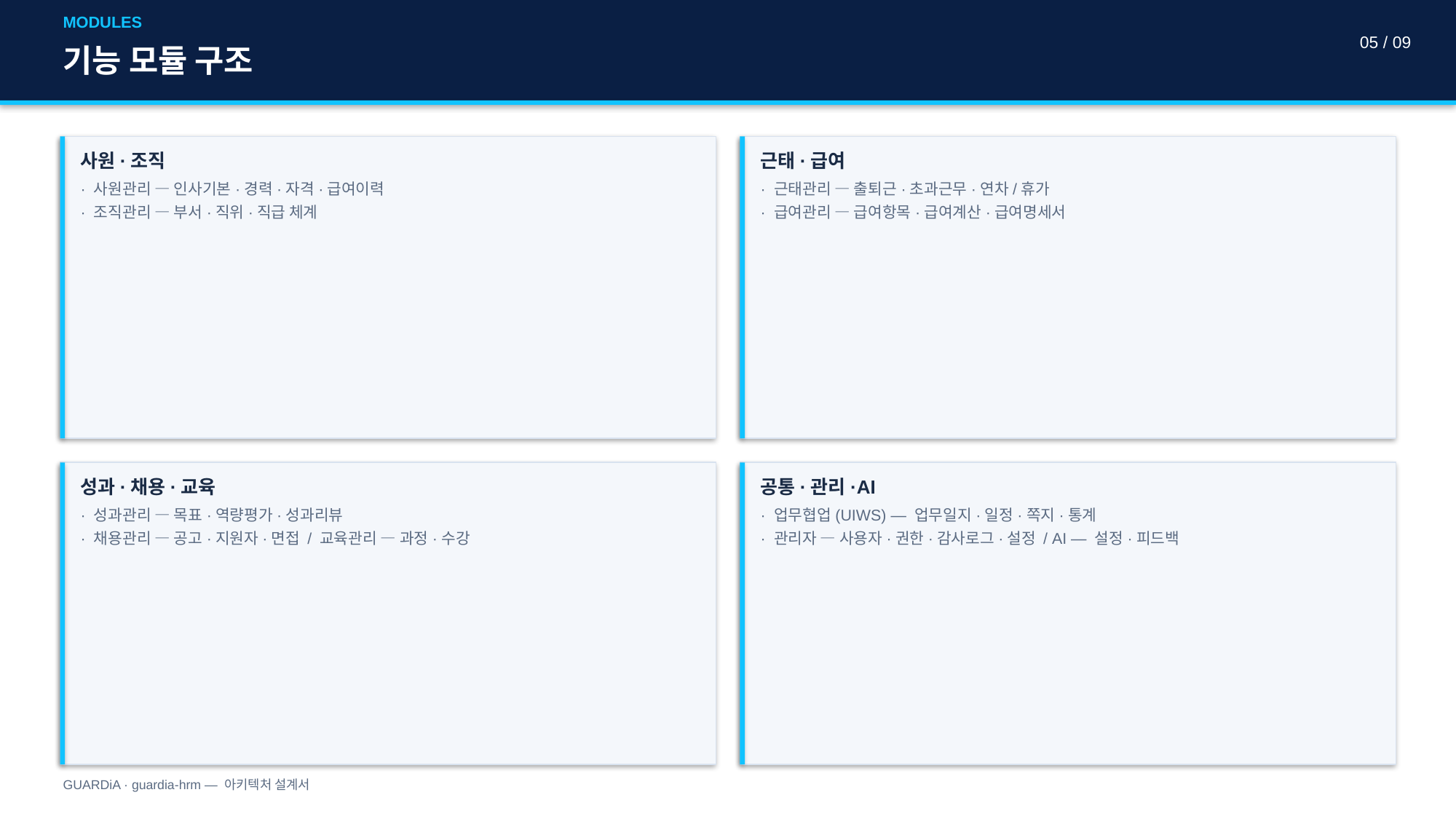

MODULES
05 / 09
기능 모듈 구조

사원·조직
· 사원관리 — 인사기본·경력·자격·급여이력
· 조직관리 — 부서·직위·직급 체계
근태·급여
· 근태관리 — 출퇴근·초과근무·연차/휴가
· 급여관리 — 급여항목·급여계산·급여명세서

성과·채용·교육
· 성과관리 — 목표·역량평가·성과리뷰
· 채용관리 — 공고·지원자·면접 / 교육관리 — 과정·수강
공통·관리·AI
· 업무협업(UIWS) — 업무일지·일정·쪽지·통계
· 관리자 — 사용자·권한·감사로그·설정 / AI — 설정·피드백
GUARDiA · guardia-hrm — 아키텍처 설계서